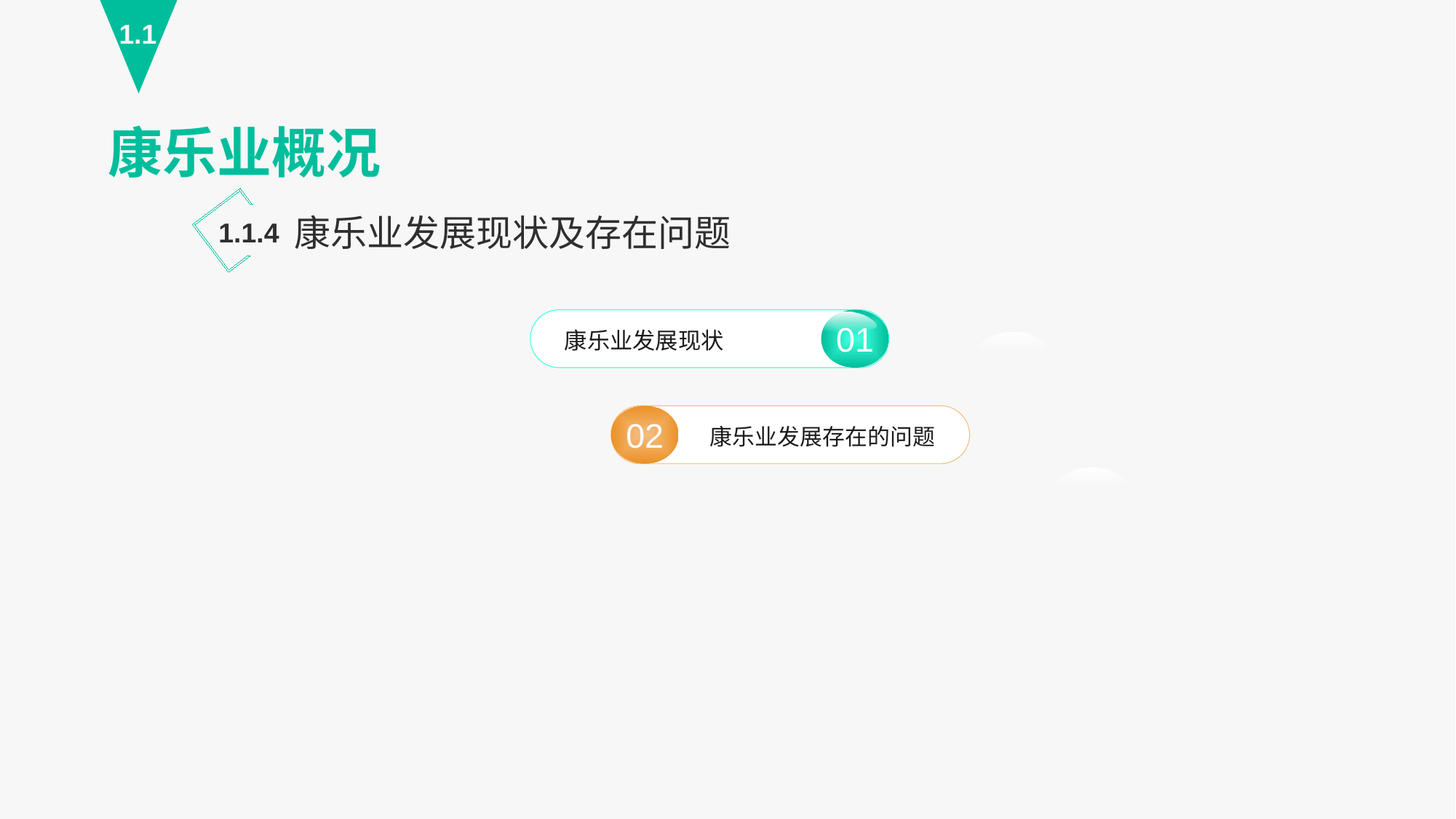

1.1
康乐业概况

康乐业发展现状及存在问题
1.1.4

01
康乐业发展现状

02
康乐业发展存在的问题